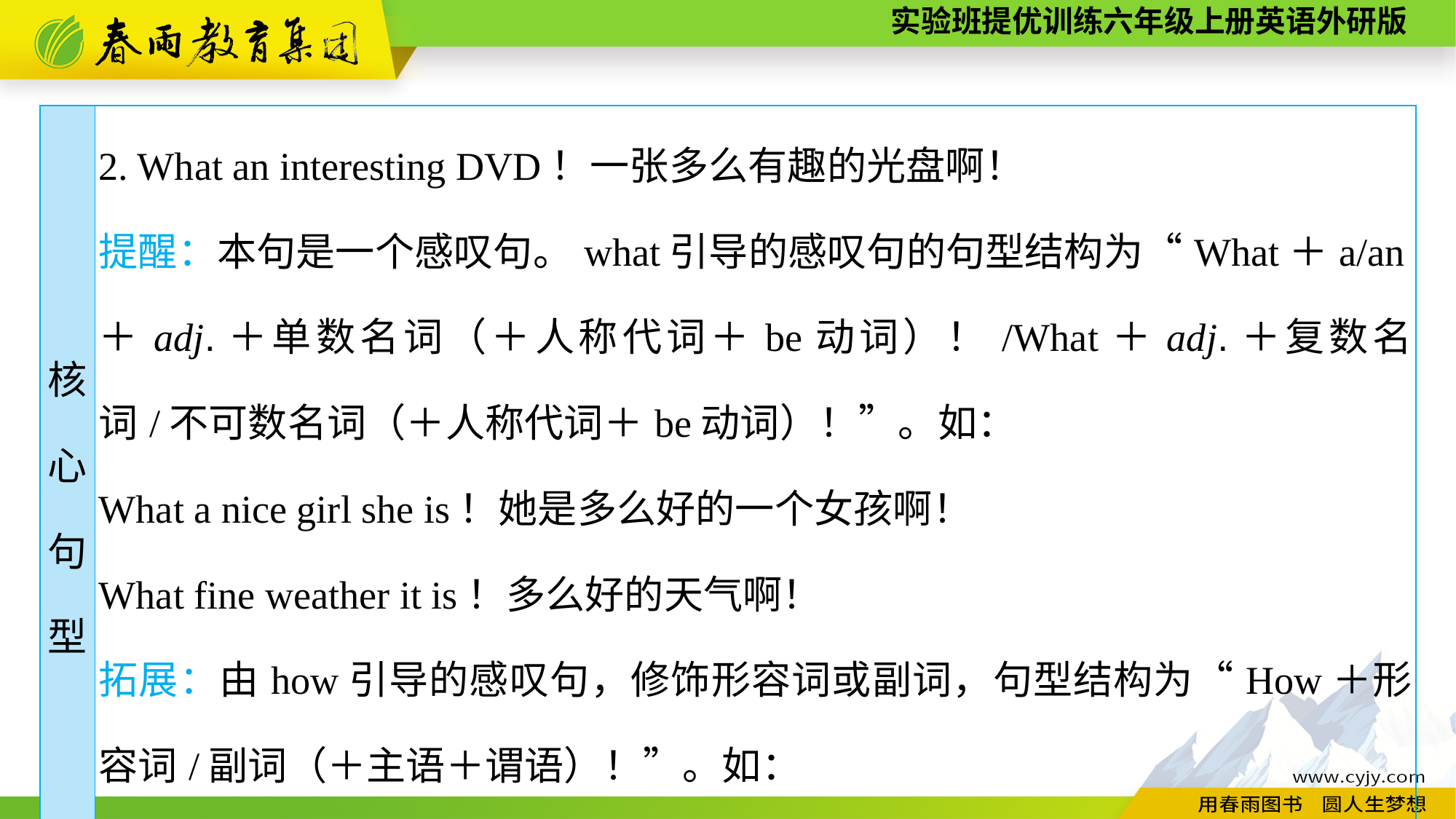

| 核 心 句 型 | 2. What an interesting DVD！一张多么有趣的光盘啊！ 提醒：本句是一个感叹句。what引导的感叹句的句型结构为“What＋a/an＋adj.＋单数名词（＋人称代词＋be动词）！/What＋adj.＋复数名词/不可数名词（＋人称代词＋be动词）！”。如： What a nice girl she is！她是多么好的一个女孩啊！ What fine weather it is！多么好的天气啊！ 拓展：由how引导的感叹句，修饰形容词或副词，句型结构为“How＋形容词/副词（＋主语＋谓语）！”。如： How lovely the dog is！这条狗多么可爱呀！ |
| --- | --- |